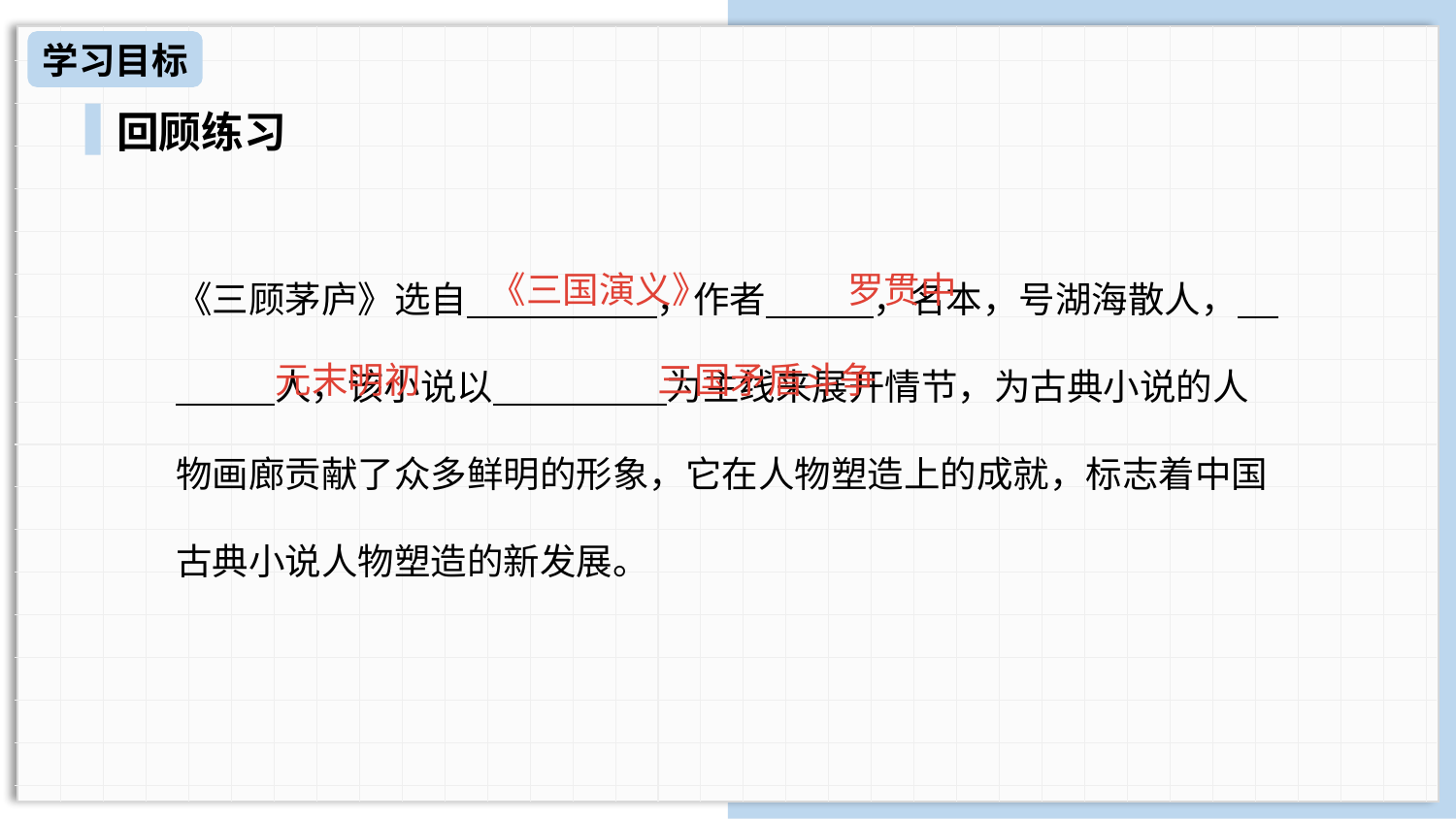

学习目标
回顾练习

《三国演义》
罗贯中
《三顾茅庐》选自                       ，作者             ，名本，号湖海散人，                  人，该小说以                     为主线来展开情节，为古典小说的人物画廊贡献了众多鲜明的形象，它在人物塑造上的成就，标志着中国古典小说人物塑造的新发展。
元末明初
三国矛盾斗争